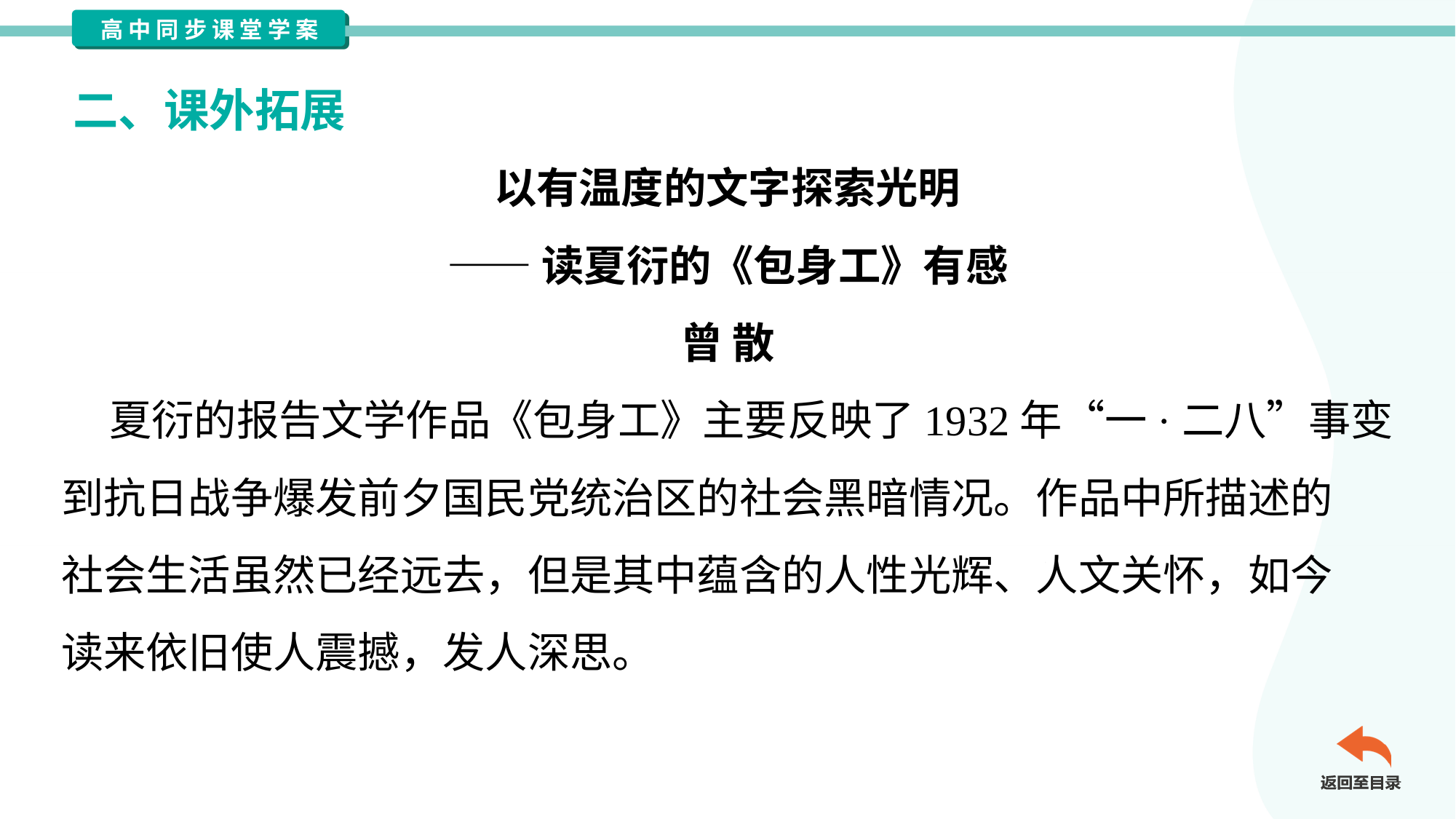

二、课外拓展
以有温度的文字探索光明
——读夏衍的《包身工》有感
曾 散
    夏衍的报告文学作品《包身工》主要反映了1932年“一·二八”事变
到抗日战争爆发前夕国民党统治区的社会黑暗情况。作品中所描述的
社会生活虽然已经远去，但是其中蕴含的人性光辉、人文关怀，如今
读来依旧使人震撼，发人深思。